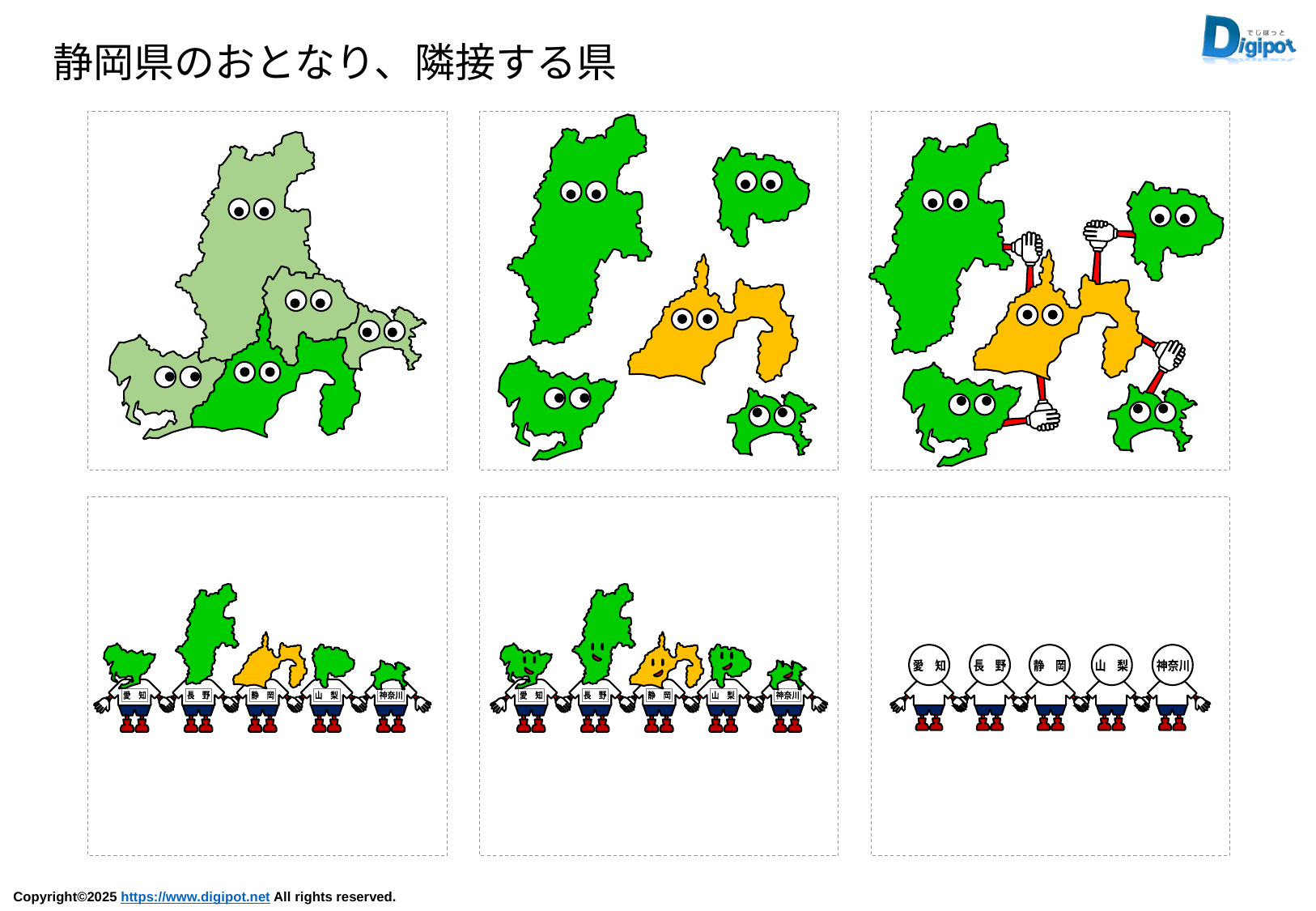

静岡県のおとなり、隣接する県

愛　知

長　野

山　梨

静　岡
神奈川

愛　知

長　野

山　梨

静　岡
神奈川

愛　知

長　野

静　岡

山　梨

神奈川